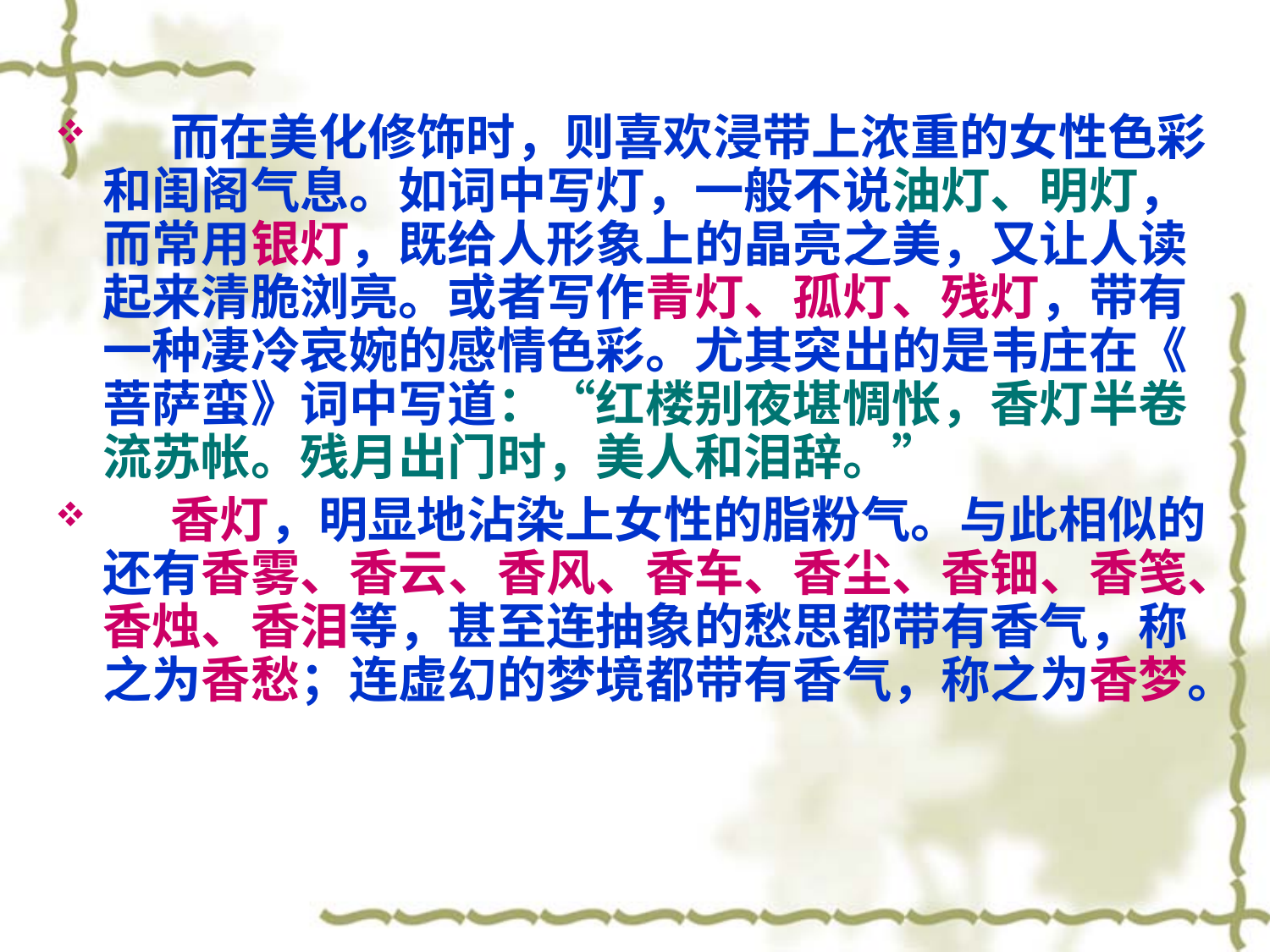

#
     而在美化修饰时，则喜欢浸带上浓重的女性色彩和闺阁气息。如词中写灯，一般不说油灯、明灯，而常用银灯，既给人形象上的晶亮之美，又让人读起来清脆浏亮。或者写作青灯、孤灯、残灯，带有一种凄冷哀婉的感情色彩。尤其突出的是韦庄在《 菩萨蛮》词中写道：“红楼别夜堪惆怅，香灯半卷流苏帐。残月出门时，美人和泪辞。”
     香灯，明显地沾染上女性的脂粉气。与此相似的还有香雾、香云、香风、香车、香尘、香钿、香笺、香烛、香泪等，甚至连抽象的愁思都带有香气，称之为香愁；连虚幻的梦境都带有香气，称之为香梦。